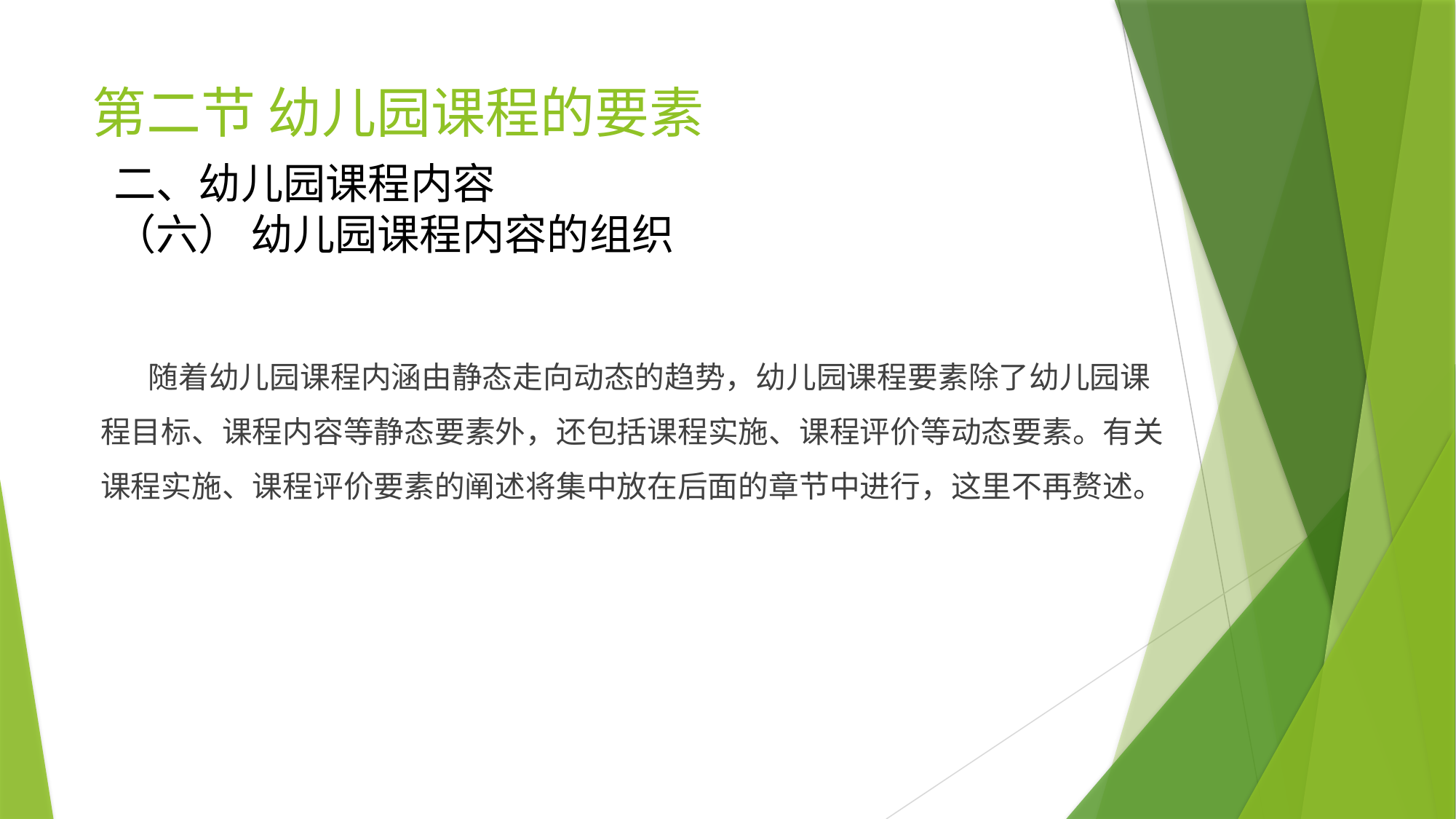

# 第二节 幼儿园课程的要素
二、幼儿园课程内容
（六） 幼儿园课程内容的组织
      随着幼儿园课程内涵由静态走向动态的趋势，幼儿园课程要素除了幼儿园课程目标、课程内容等静态要素外，还包括课程实施、课程评价等动态要素。有关课程实施、课程评价要素的阐述将集中放在后面的章节中进行，这里不再赘述。